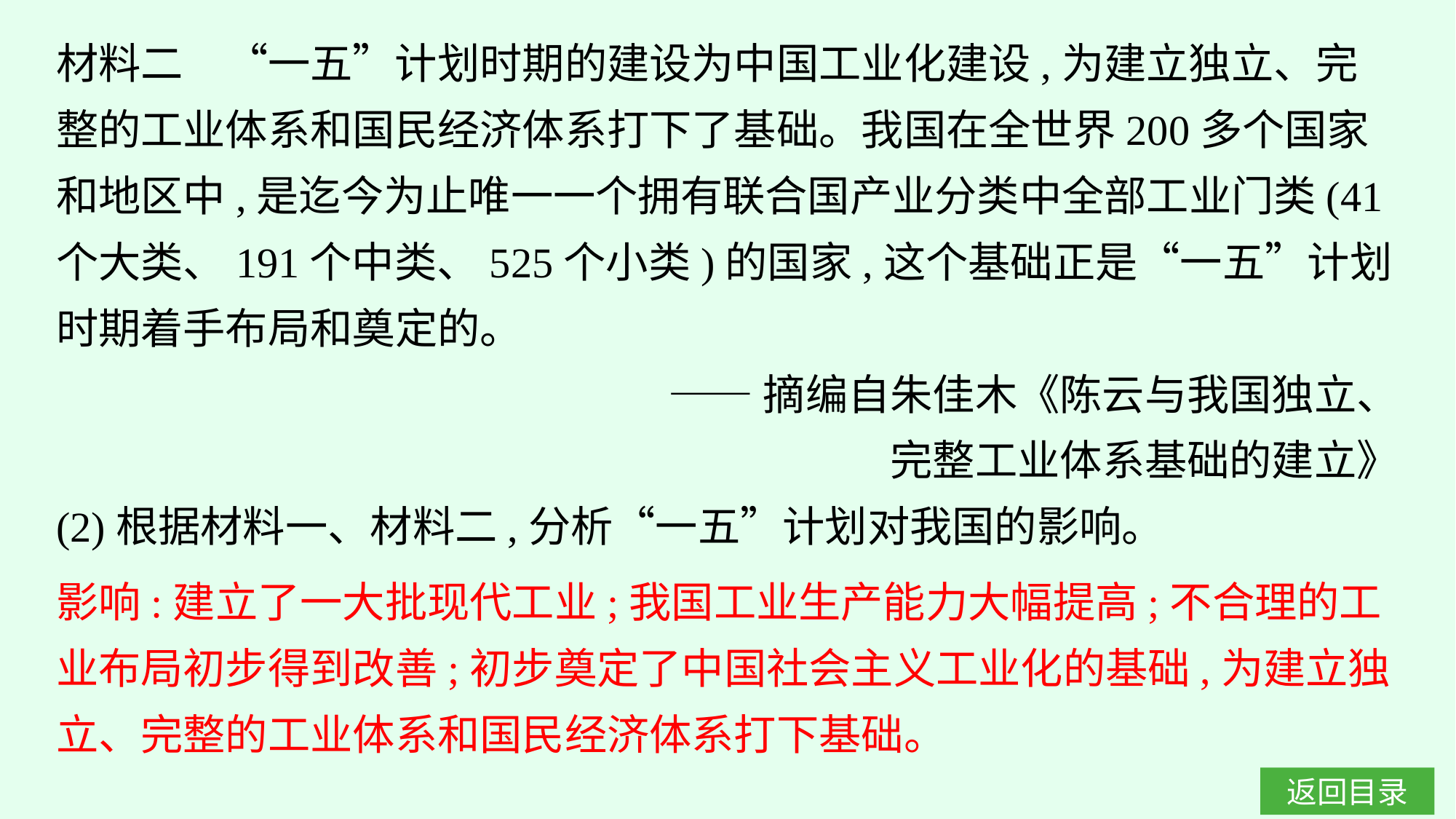

材料二　“一五”计划时期的建设为中国工业化建设,为建立独立、完整的工业体系和国民经济体系打下了基础。我国在全世界200多个国家和地区中,是迄今为止唯一一个拥有联合国产业分类中全部工业门类(41个大类、191个中类、525个小类)的国家,这个基础正是“一五”计划时期着手布局和奠定的。
——摘编自朱佳木《陈云与我国独立、
完整工业体系基础的建立》
(2)根据材料一、材料二,分析“一五”计划对我国的影响。
影响:建立了一大批现代工业;我国工业生产能力大幅提高;不合理的工业布局初步得到改善;初步奠定了中国社会主义工业化的基础,为建立独立、完整的工业体系和国民经济体系打下基础。